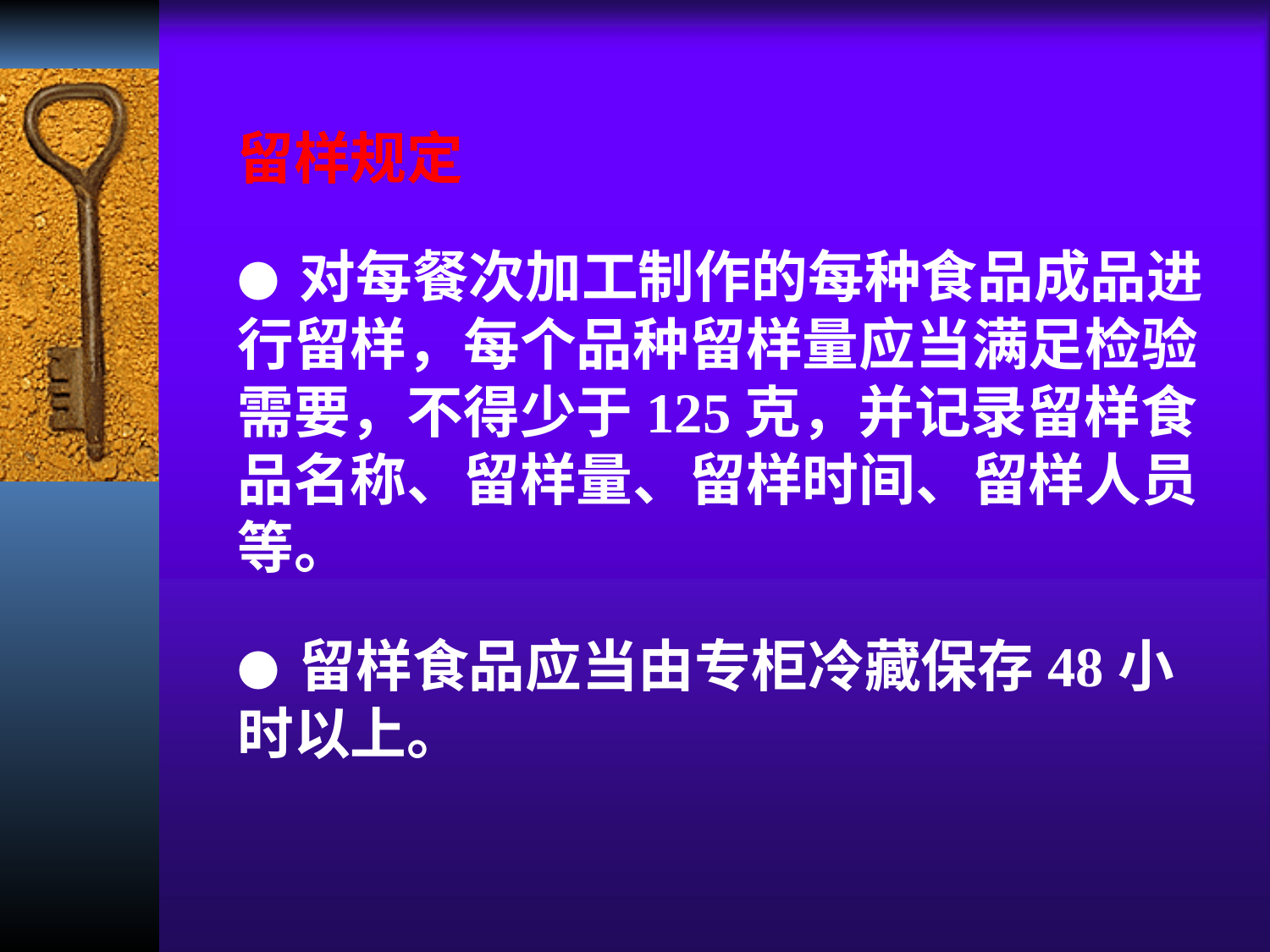

留样规定

● 对每餐次加工制作的每种食品成品进行留样，每个品种留样量应当满足检验需要，不得少于125克，并记录留样食品名称、留样量、留样时间、留样人员等。

● 留样食品应当由专柜冷藏保存48小时以上。